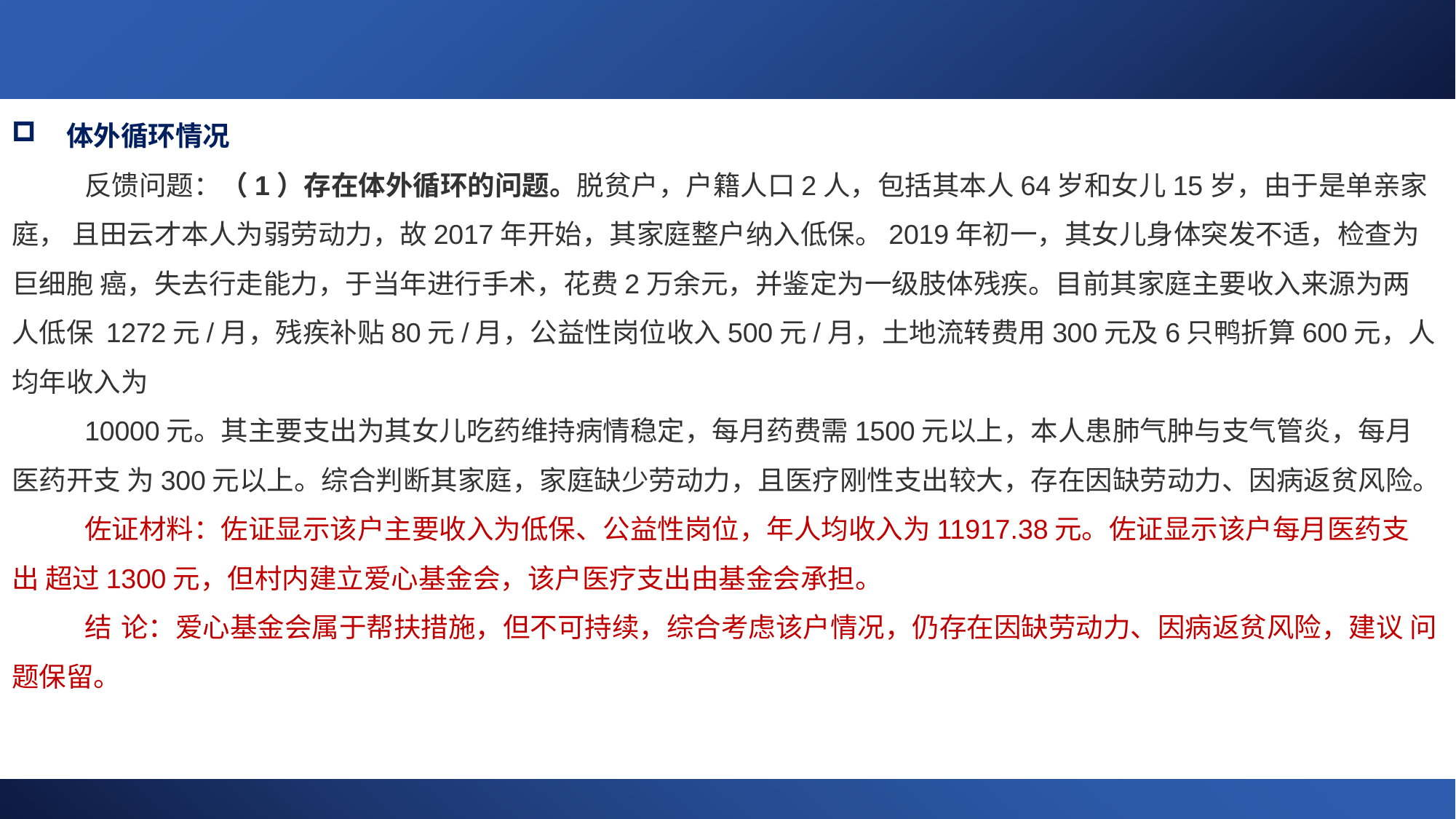

体外循环情况
反馈问题：（1）存在体外循环的问题。脱贫户，户籍人口2人，包括其本人64岁和女儿15岁，由于是单亲家庭， 且田云才本人为弱劳动力，故2017年开始，其家庭整户纳入低保。2019年初一，其女儿身体突发不适，检查为巨细胞 癌，失去行走能力，于当年进行手术，花费2万余元，并鉴定为一级肢体残疾。目前其家庭主要收入来源为两人低保 1272元/月，残疾补贴80元/月，公益性岗位收入500元/月，土地流转费用300元及6只鸭折算600元，人均年收入为
10000元。其主要支出为其女儿吃药维持病情稳定，每月药费需1500元以上，本人患肺气肿与支气管炎，每月医药开支 为300元以上。综合判断其家庭，家庭缺少劳动力，且医疗刚性支出较大，存在因缺劳动力、因病返贫风险。
佐证材料：佐证显示该户主要收入为低保、公益性岗位，年人均收入为11917.38元。佐证显示该户每月医药支出 超过1300元，但村内建立爱心基金会，该户医疗支出由基金会承担。
结	论：爱心基金会属于帮扶措施，但不可持续，综合考虑该户情况，仍存在因缺劳动力、因病返贫风险，建议 问题保留。